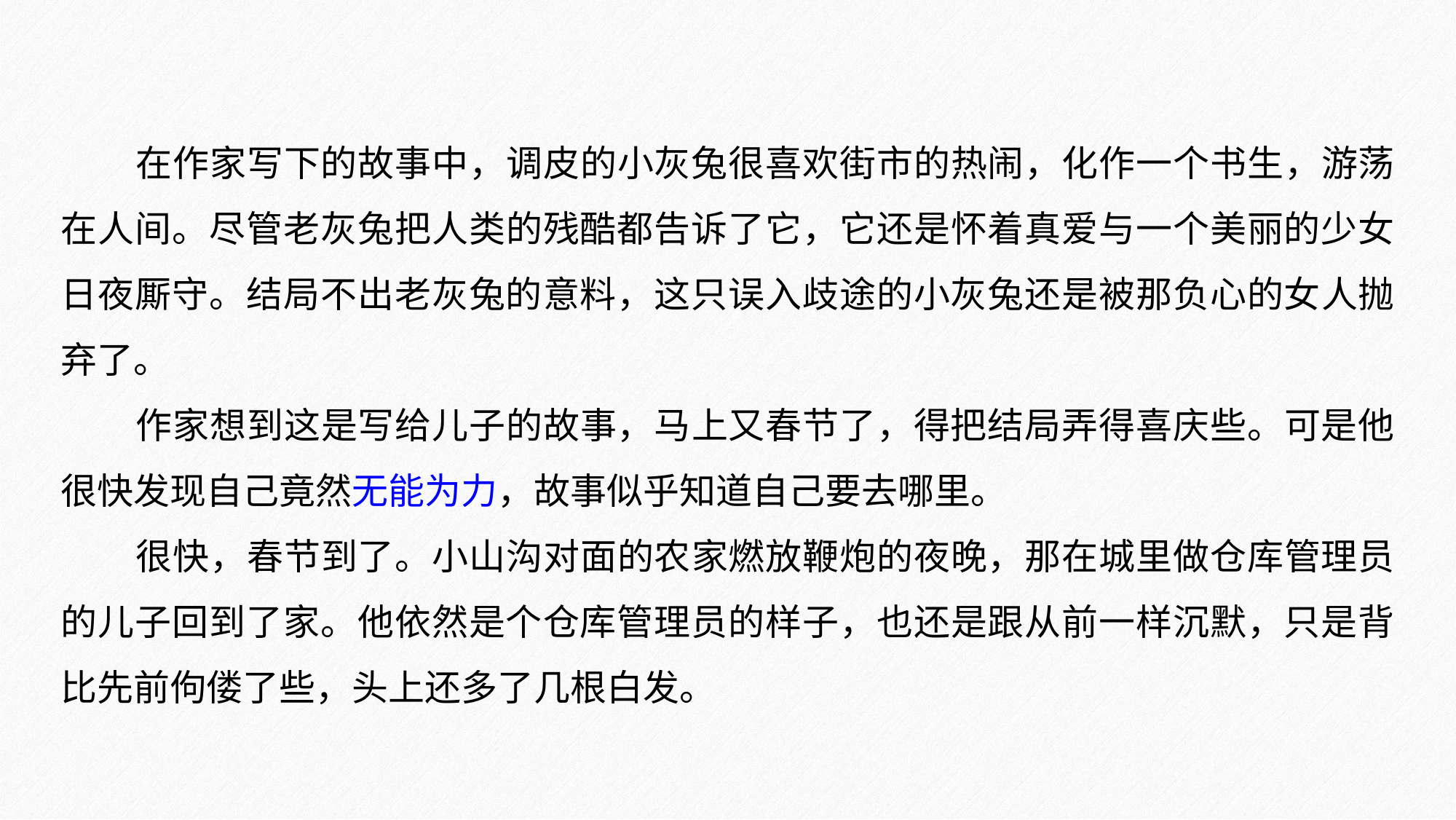

在作家写下的故事中，调皮的小灰兔很喜欢街市的热闹，化作一个书生，游荡在人间。尽管老灰兔把人类的残酷都告诉了它，它还是怀着真爱与一个美丽的少女日夜厮守。结局不出老灰兔的意料，这只误入歧途的小灰兔还是被那负心的女人抛弃了。
作家想到这是写给儿子的故事，马上又春节了，得把结局弄得喜庆些。可是他很快发现自己竟然无能为力，故事似乎知道自己要去哪里。
很快，春节到了。小山沟对面的农家燃放鞭炮的夜晚，那在城里做仓库管理员的儿子回到了家。他依然是个仓库管理员的样子，也还是跟从前一样沉默，只是背比先前佝偻了些，头上还多了几根白发。